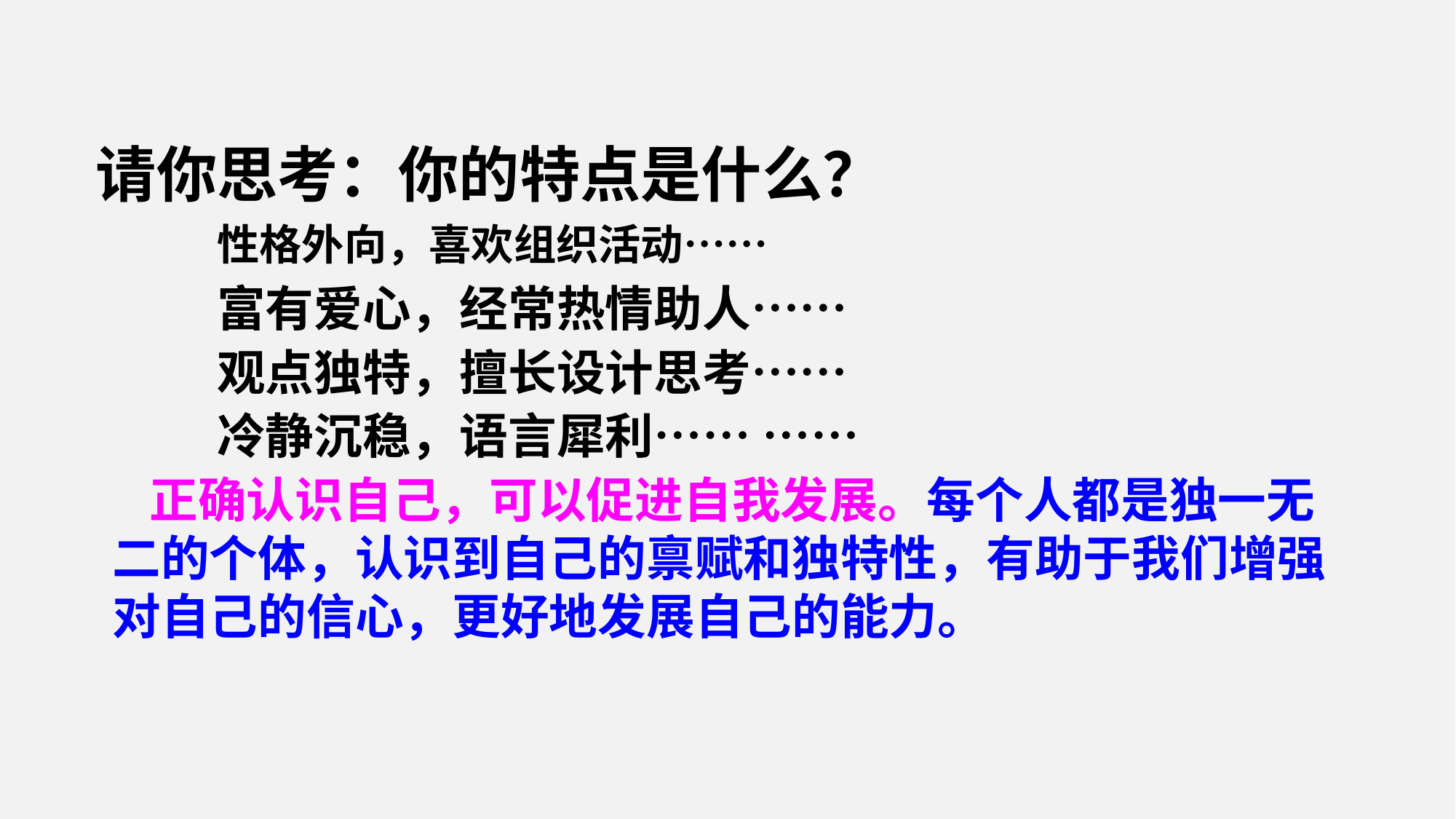

# 请你思考：你的特点是什么？
性格外向，喜欢组织活动……
富有爱心，经常热情助人……
观点独特，擅长设计思考……
冷静沉稳，语言犀利…… ……
      正确认识自己，可以促进自我发展。每个人都是独一无二的个体，认识到自己的禀赋和独特性，有助于我们增强对自己的信心，更好地发展自己的能力。